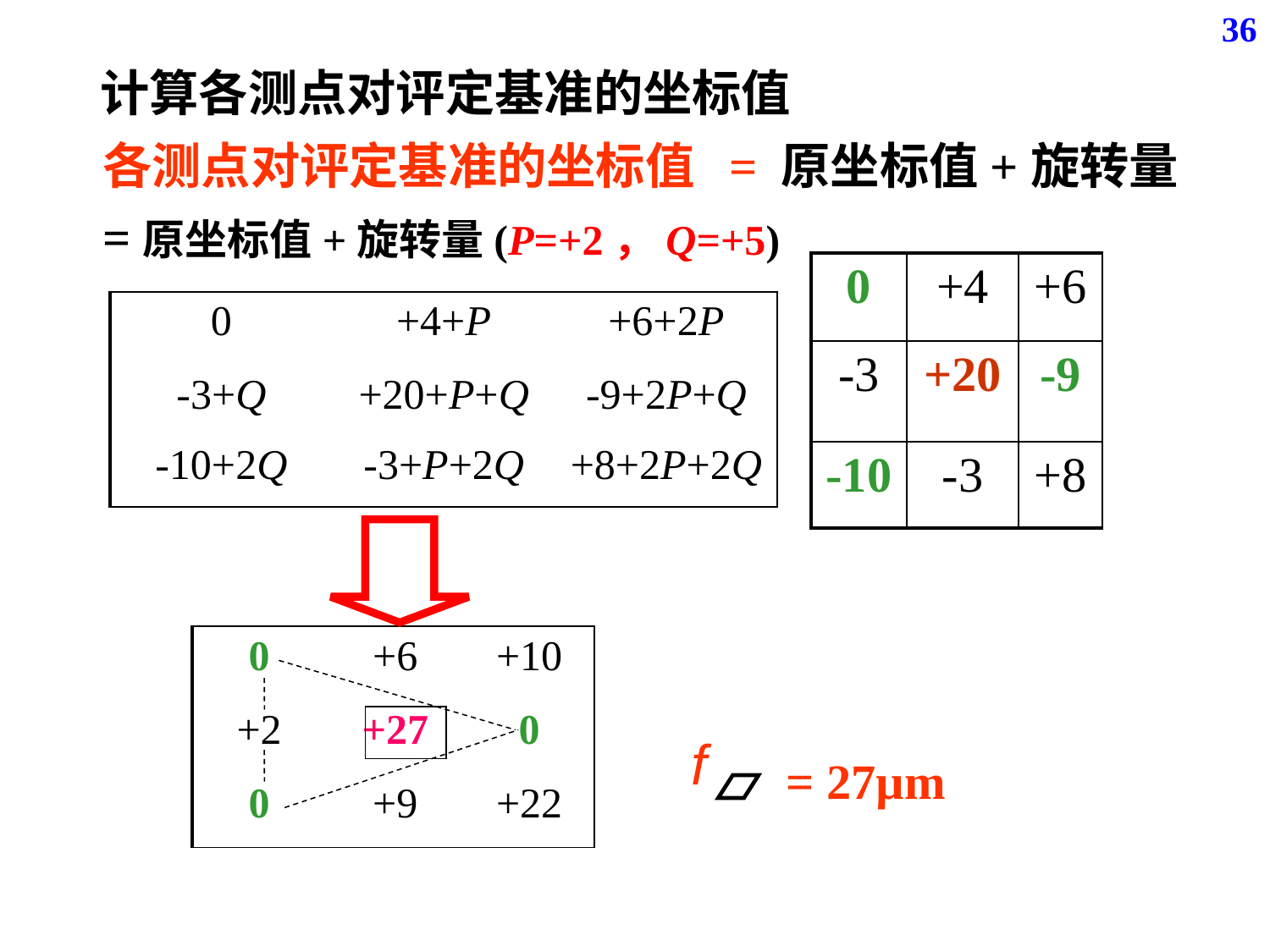

36
计算各测点对评定基准的坐标值
各测点对评定基准的坐标值  = 原坐标值+旋转量
=原坐标值+旋转量(P=+2，Q=+5)
| 0 | +4 | +6 |
| --- | --- | --- |
| -3 | +20 | -9 |
| -10 | -3 | +8 |
| 0 | +4+P | +6+2P |
| --- | --- | --- |
| -3+Q | +20+P+Q | -9+2P+Q |
| -10+2Q | -3+P+2Q | +8+2P+2Q |

| 0 | +6 | +10 |
| --- | --- | --- |
| +2 | +27 | 0 |
| 0 | +9 | +22 |

f

= 27µm